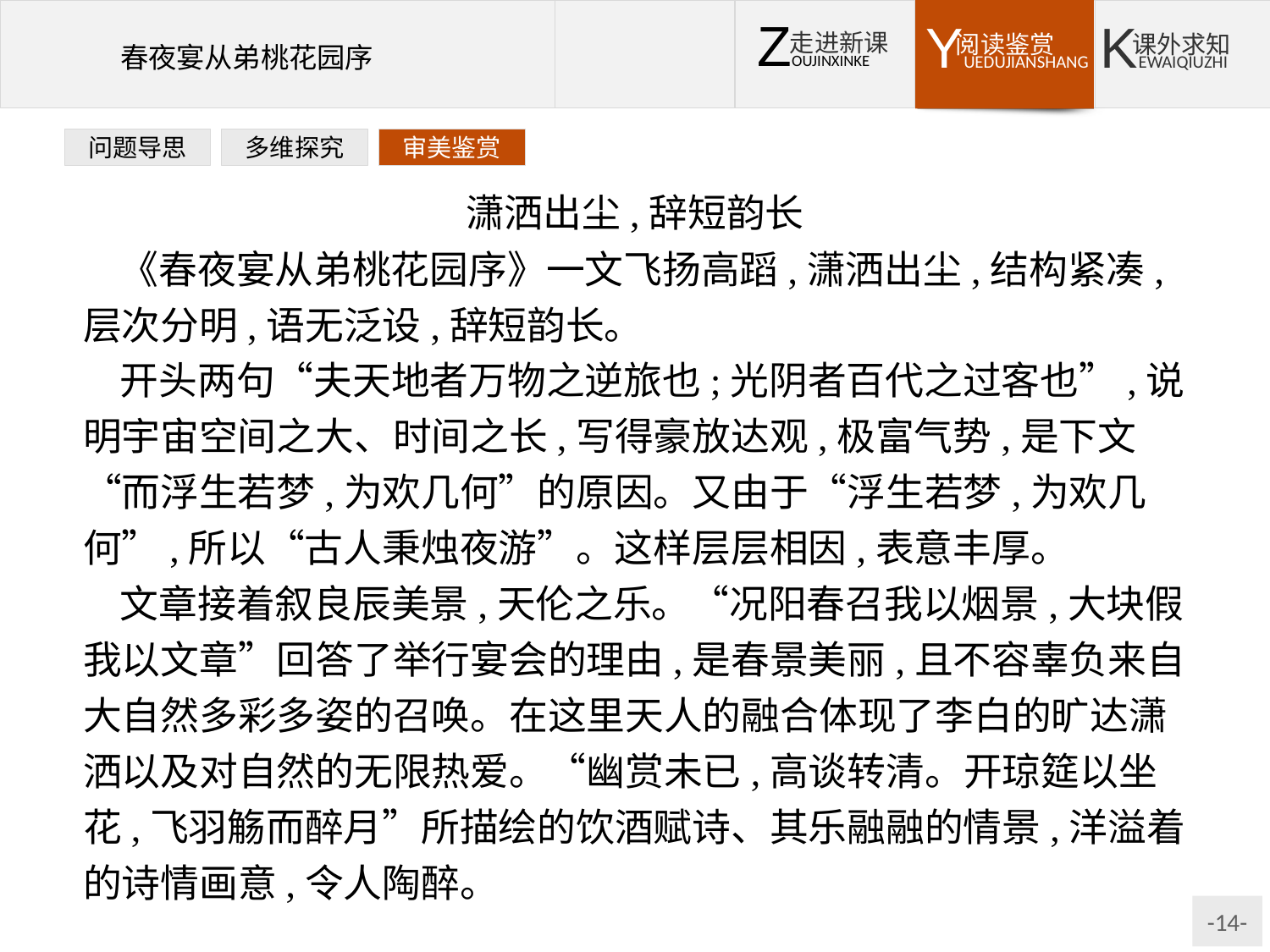

问题导思
多维探究
审美鉴赏
潇洒出尘,辞短韵长
《春夜宴从弟桃花园序》一文飞扬高蹈,潇洒出尘,结构紧凑,层次分明,语无泛设,辞短韵长。
开头两句“夫天地者万物之逆旅也;光阴者百代之过客也”,说明宇宙空间之大、时间之长,写得豪放达观,极富气势,是下文“而浮生若梦,为欢几何”的原因。又由于“浮生若梦,为欢几何”,所以“古人秉烛夜游”。这样层层相因,表意丰厚。
文章接着叙良辰美景,天伦之乐。“况阳春召我以烟景,大块假我以文章”回答了举行宴会的理由,是春景美丽,且不容辜负来自大自然多彩多姿的召唤。在这里天人的融合体现了李白的旷达潇洒以及对自然的无限热爱。“幽赏未已,高谈转清。开琼筵以坐花,飞羽觞而醉月”所描绘的饮酒赋诗、其乐融融的情景,洋溢着的诗情画意,令人陶醉。